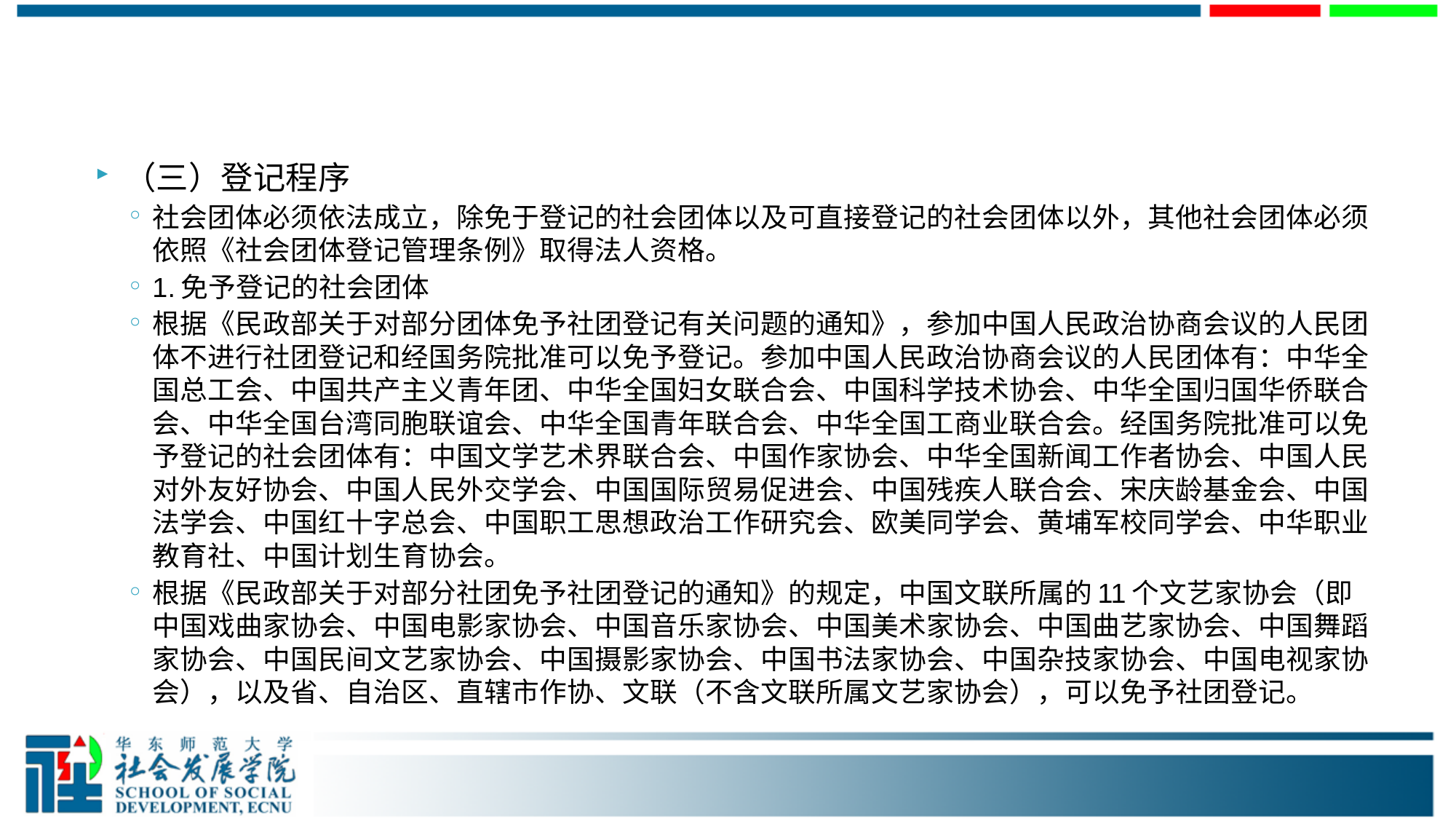

#
（三）登记程序
社会团体必须依法成立，除免于登记的社会团体以及可直接登记的社会团体以外，其他社会团体必须依照《社会团体登记管理条例》取得法人资格。
1.免予登记的社会团体
根据《民政部关于对部分团体免予社团登记有关问题的通知》，参加中国人民政治协商会议的人民团体不进行社团登记和经国务院批准可以免予登记。参加中国人民政治协商会议的人民团体有：中华全国总工会、中国共产主义青年团、中华全国妇女联合会、中国科学技术协会、中华全国归国华侨联合会、中华全国台湾同胞联谊会、中华全国青年联合会、中华全国工商业联合会。经国务院批准可以免予登记的社会团体有：中国文学艺术界联合会、中国作家协会、中华全国新闻工作者协会、中国人民对外友好协会、中国人民外交学会、中国国际贸易促进会、中国残疾人联合会、宋庆龄基金会、中国法学会、中国红十字总会、中国职工思想政治工作研究会、欧美同学会、黄埔军校同学会、中华职业教育社、中国计划生育协会。
根据《民政部关于对部分社团免予社团登记的通知》的规定，中国文联所属的11个文艺家协会（即中国戏曲家协会、中国电影家协会、中国音乐家协会、中国美术家协会、中国曲艺家协会、中国舞蹈家协会、中国民间文艺家协会、中国摄影家协会、中国书法家协会、中国杂技家协会、中国电视家协会），以及省、自治区、直辖市作协、文联（不含文联所属文艺家协会），可以免予社团登记。